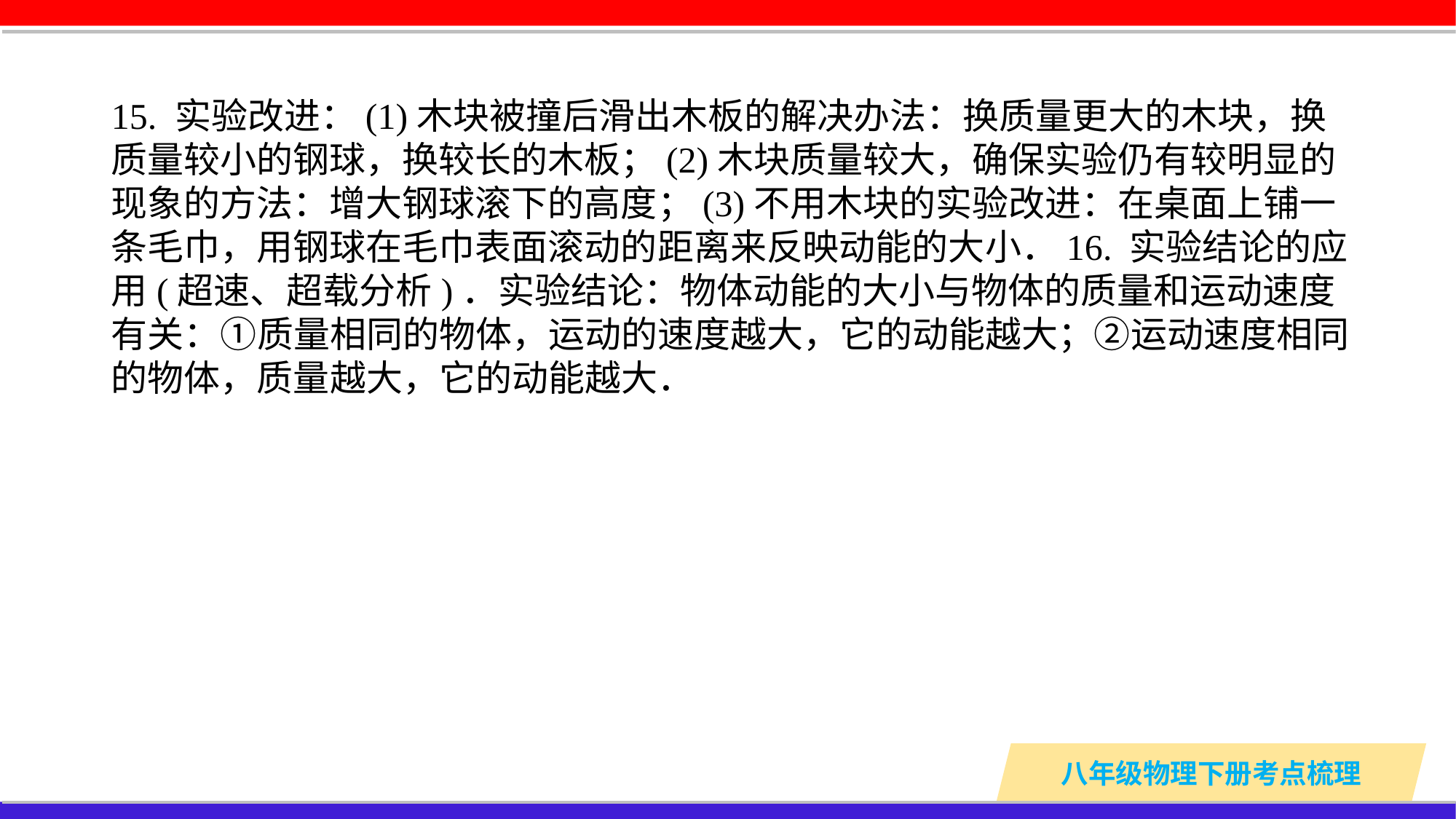

15. 实验改进：(1)木块被撞后滑出木板的解决办法：换质量更大的木块，换质量较小的钢球，换较长的木板；(2)木块质量较大，确保实验仍有较明显的现象的方法：增大钢球滚下的高度；(3)不用木块的实验改进：在桌面上铺一条毛巾，用钢球在毛巾表面滚动的距离来反映动能的大小．16. 实验结论的应用(超速、超载分析)．实验结论：物体动能的大小与物体的质量和运动速度有关：①质量相同的物体，运动的速度越大，它的动能越大；②运动速度相同的物体，质量越大，它的动能越大．